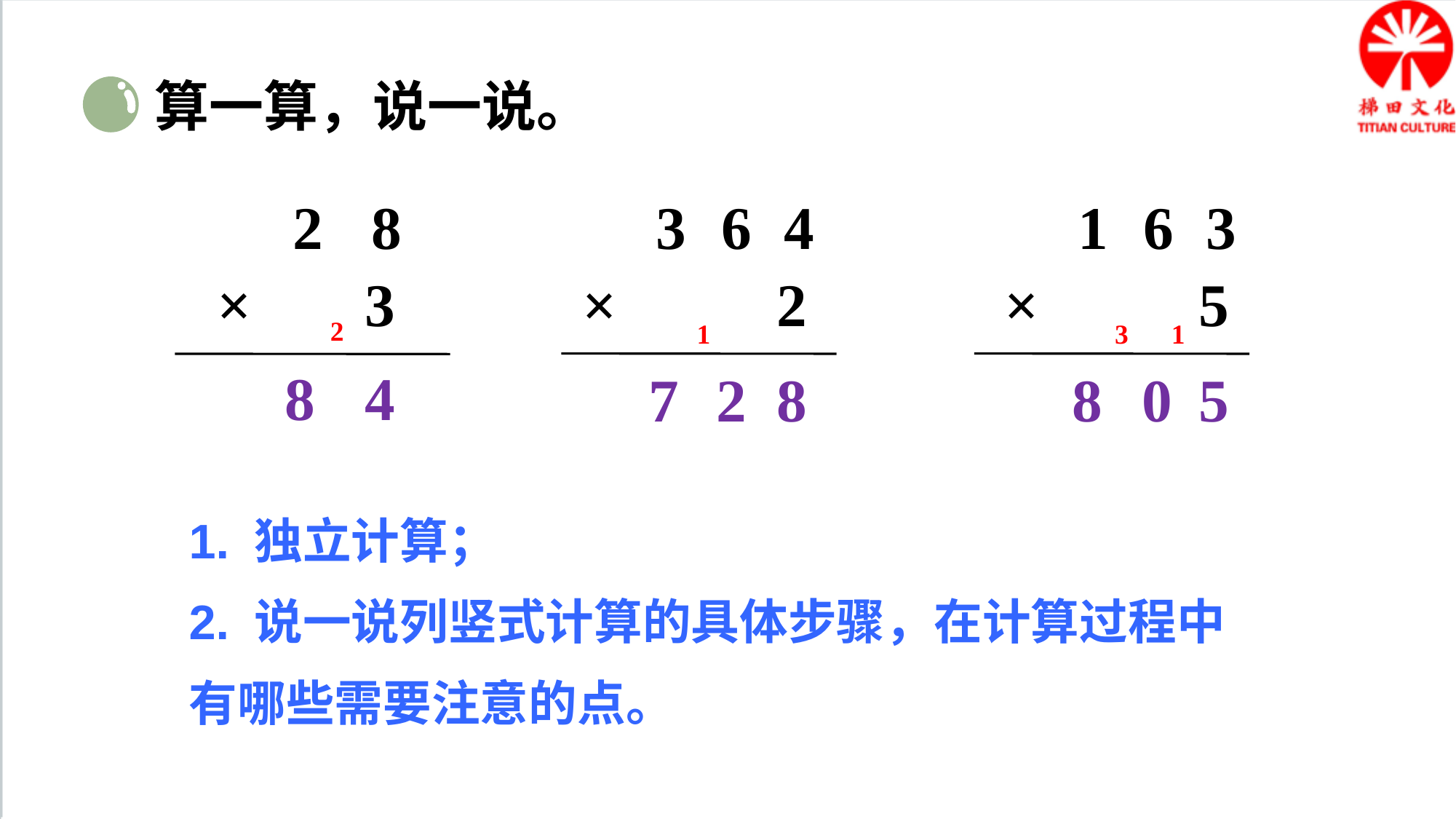

算一算，说一说。

3
6
4
×
2
1
6
3
×
5
2
8
×
3
2
1
3
1
8
4
7
2
8
8
0
5
1. 独立计算；
2. 说一说列竖式计算的具体步骤，在计算过程中有哪些需要注意的点。